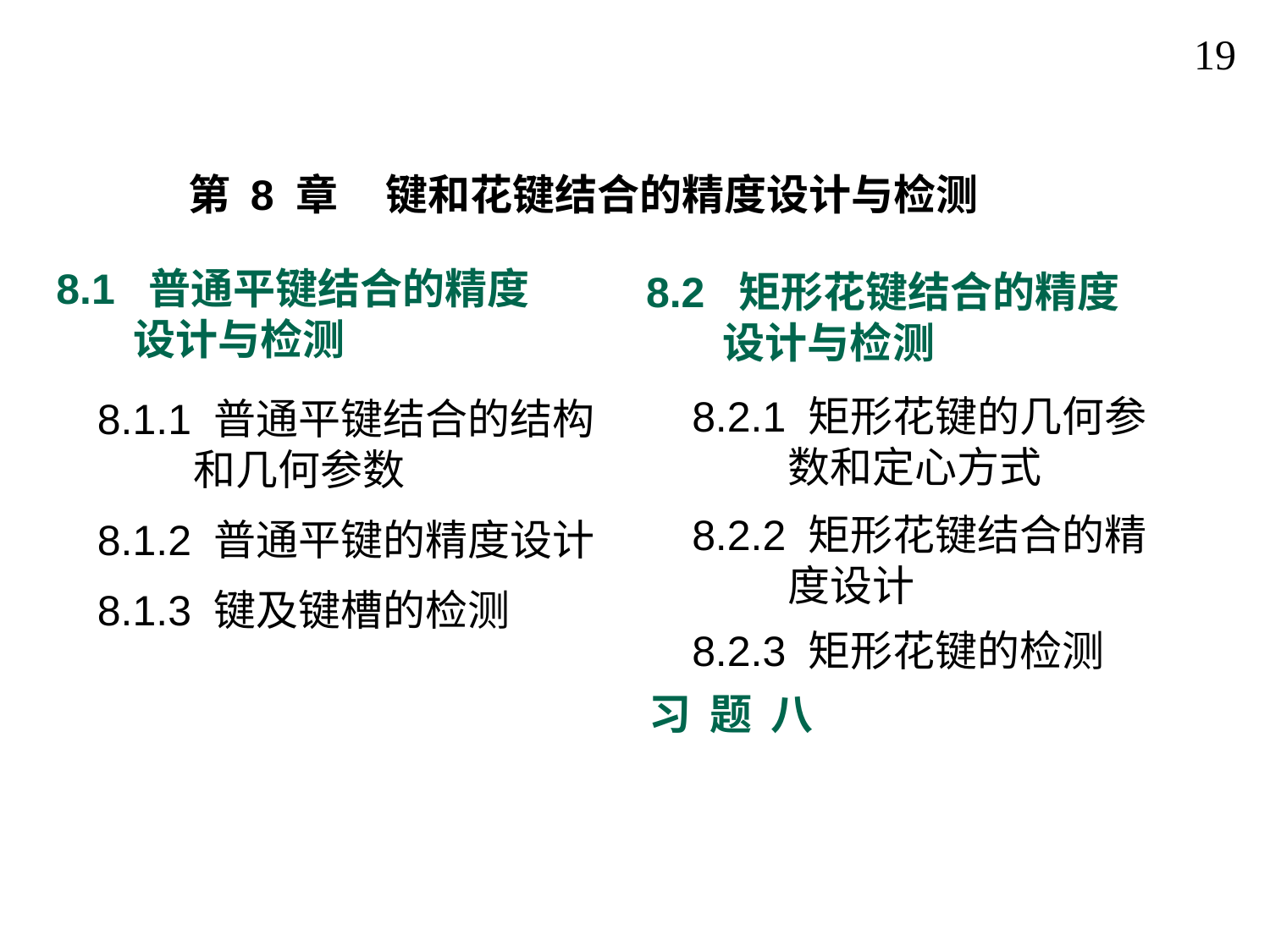

19
第 8 章     键和花键结合的精度设计与检测
8.1  普通平键结合的精度
       设计与检测
8.2  矩形花键结合的精度
       设计与检测
8.2.1 矩形花键的几何参
         数和定心方式
8.1.1 普通平键结合的结构
         和几何参数
8.2.2 矩形花键结合的精
         度设计
8.1.2 普通平键的精度设计
8.1.3 键及键槽的检测
8.2.3 矩形花键的检测
习  题  八